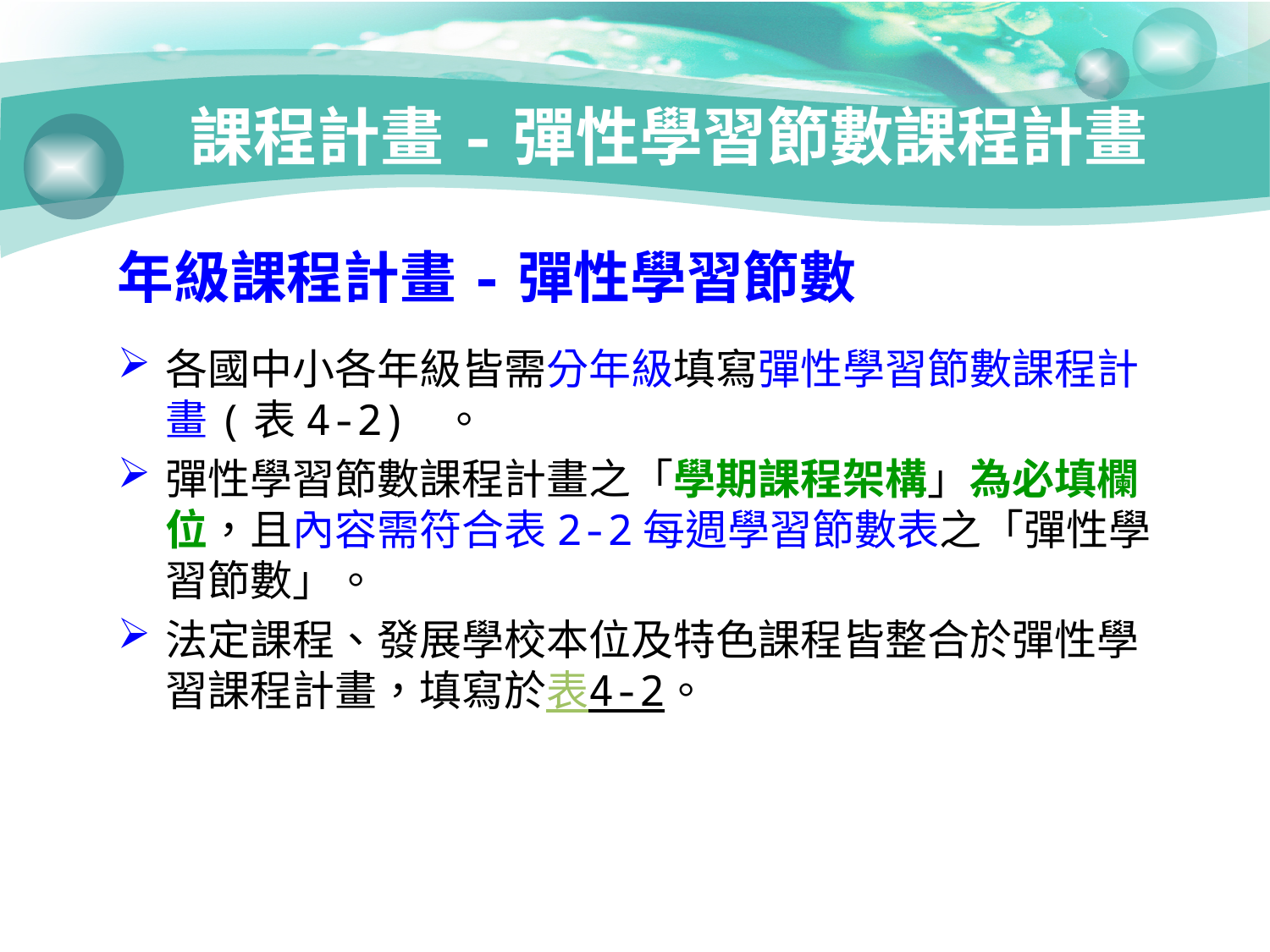

# 課程計畫-彈性學習節數課程計畫
年級課程計畫-彈性學習節數

各國中小各年級皆需分年級填寫彈性學習節數課程計畫(表4-2) 。
彈性學習節數課程計畫之「學期課程架構」為必填欄位，且內容需符合表2-2每週學習節數表之「彈性學習節數」。
法定課程、發展學校本位及特色課程皆整合於彈性學習課程計畫，填寫於表4-2。